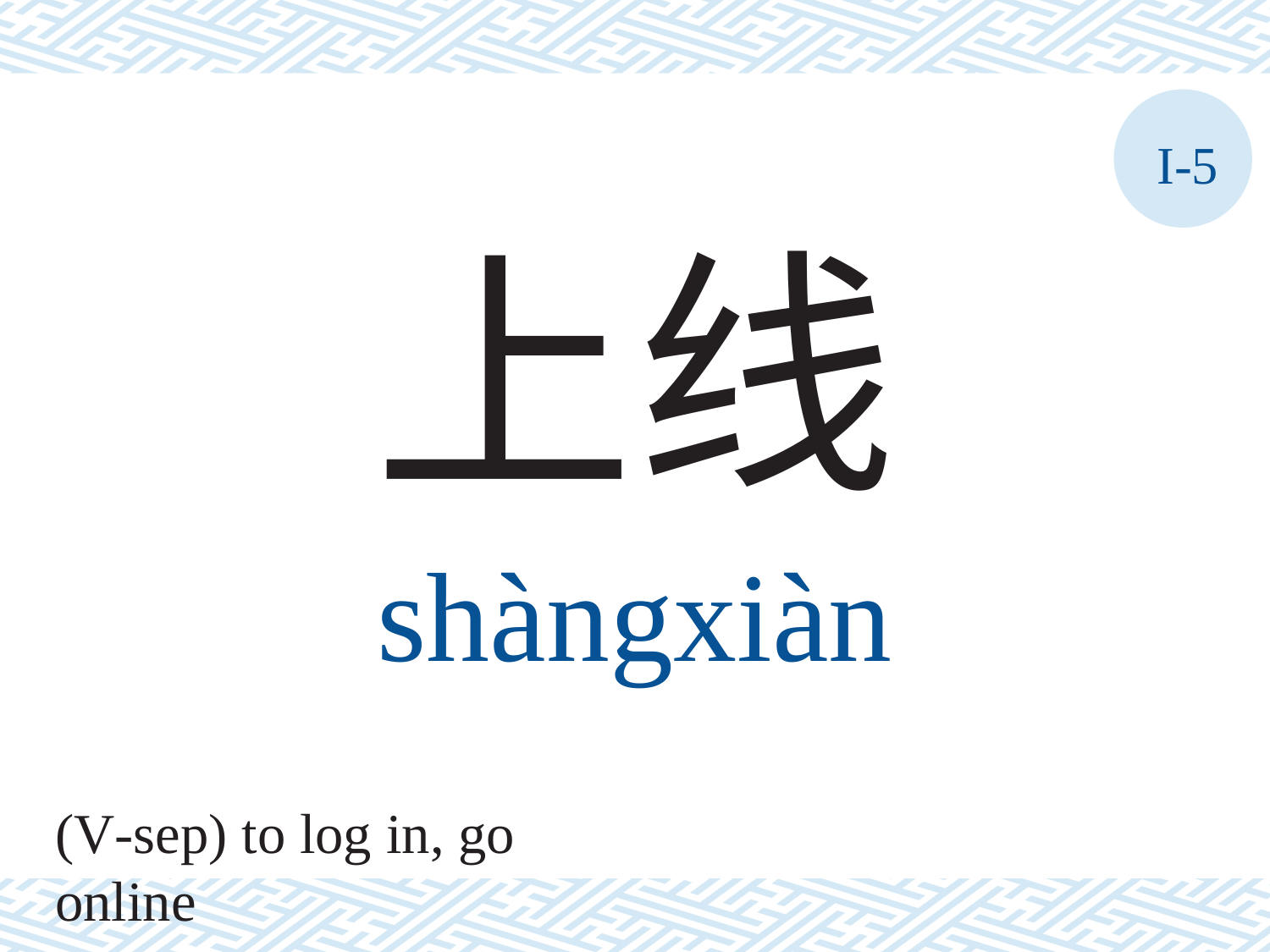

I-5
上线
shàngxiàn
(V-sep) to log in, go online